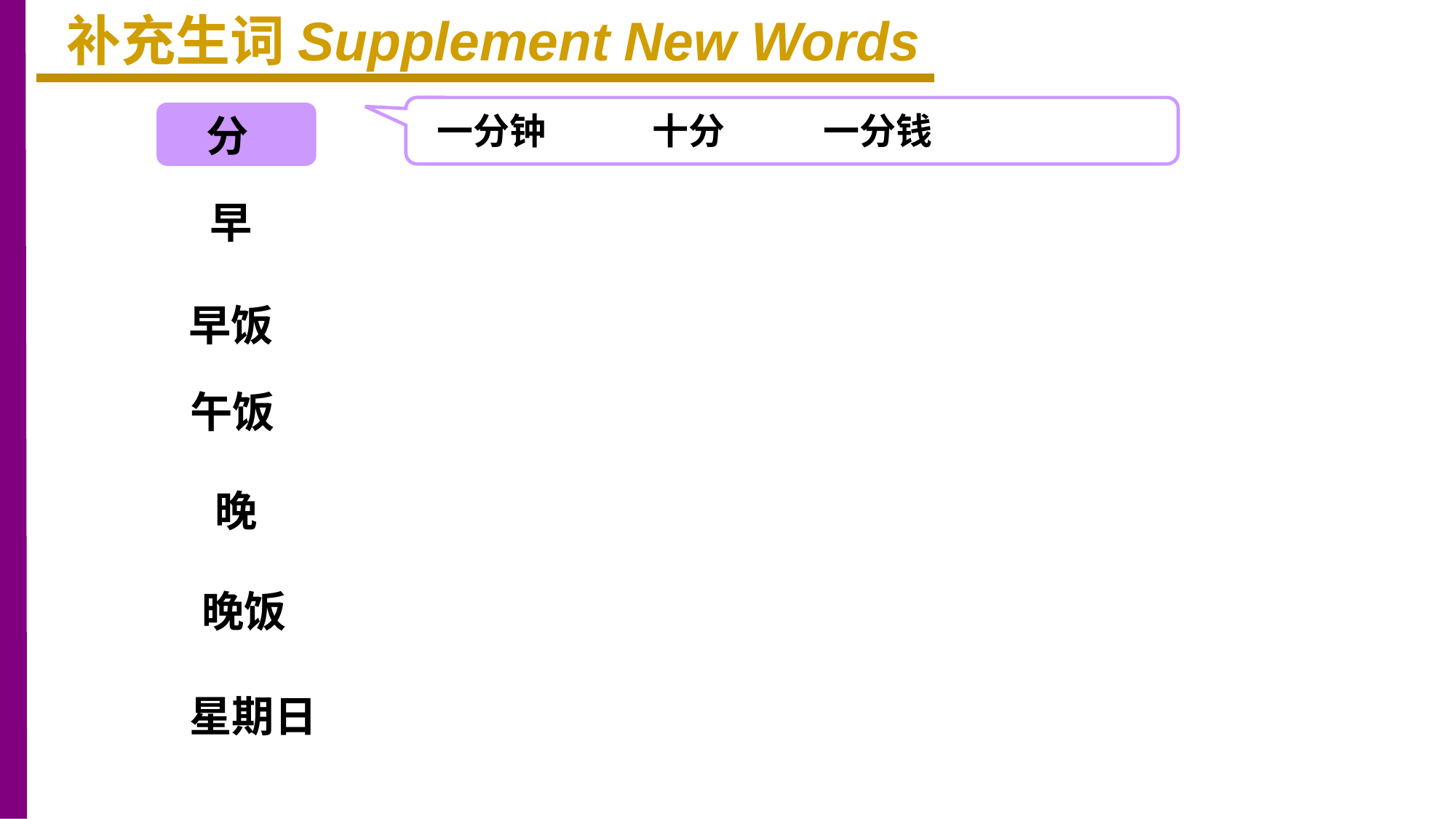

补充生词Supplement New Words

一分钟             十分            一分钱
分
早
早饭
午饭
晚
晚饭
星期日